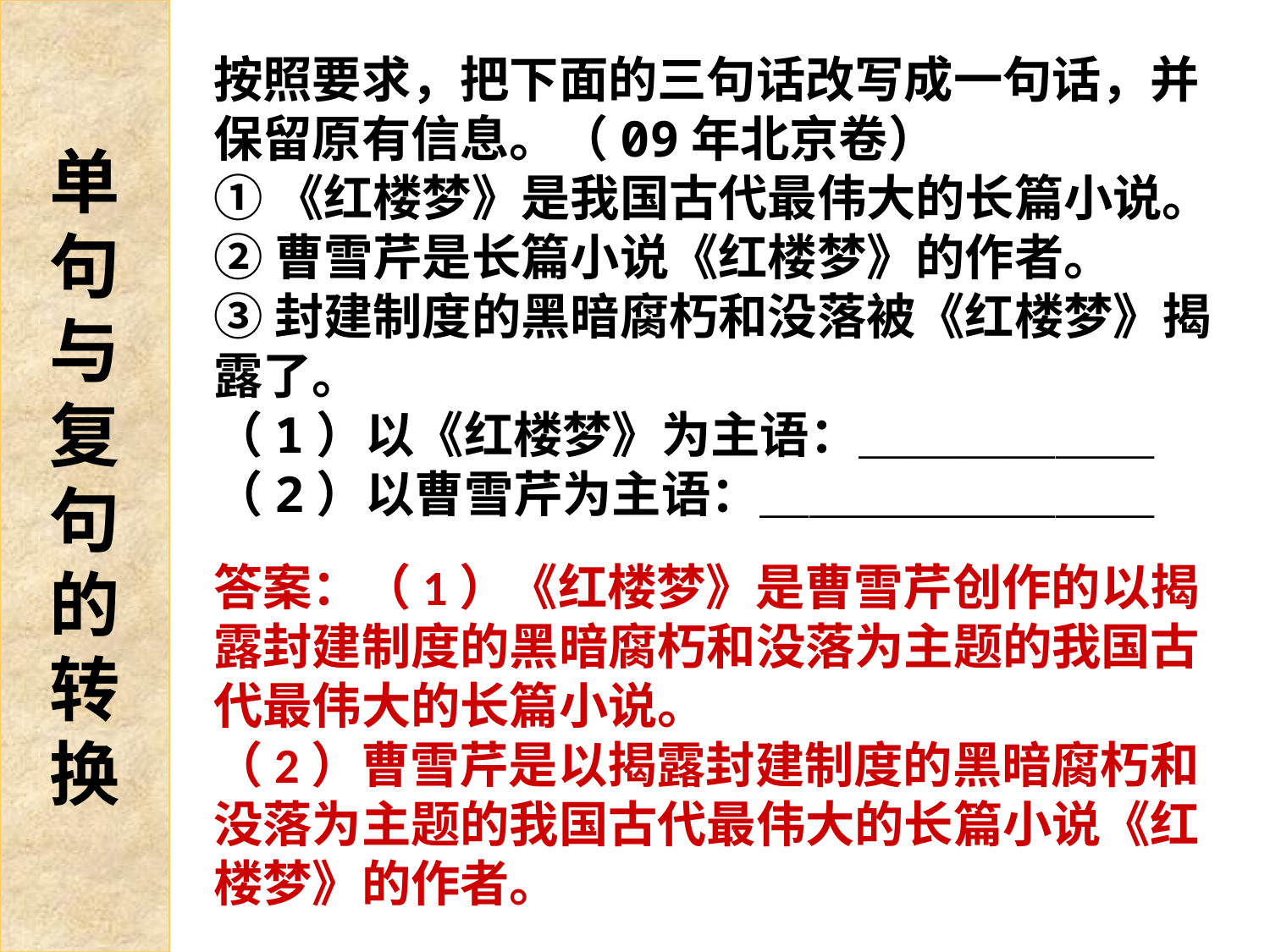

单
句
与
复
句
的
转
换
按照要求，把下面的三句话改写成一句话，并保留原有信息。（09年北京卷）
①《红楼梦》是我国古代最伟大的长篇小说。
②曹雪芹是长篇小说《红楼梦》的作者。
③封建制度的黑暗腐朽和没落被《红楼梦》揭露了。
（1）以《红楼梦》为主语：＿＿＿＿＿＿
（2）以曹雪芹为主语：＿＿＿＿＿＿＿＿
答案：（1）《红楼梦》是曹雪芹创作的以揭露封建制度的黑暗腐朽和没落为主题的我国古代最伟大的长篇小说。
（2）曹雪芹是以揭露封建制度的黑暗腐朽和没落为主题的我国古代最伟大的长篇小说《红楼梦》的作者。